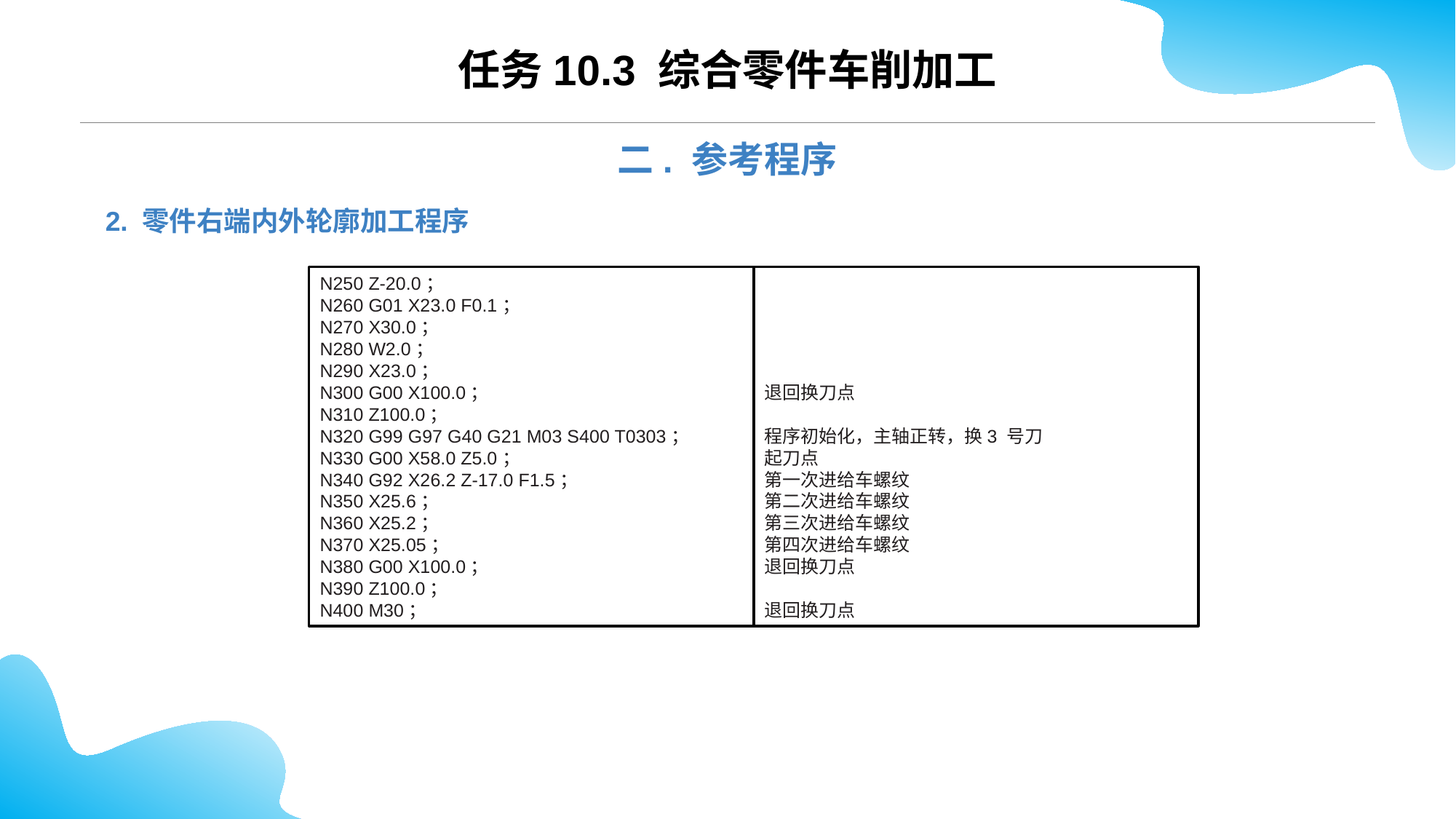

CONTENTS
任务10.3 综合零件车削加工
二. 参考程序
2. 零件右端内外轮廓加工程序
N250 Z-20.0；
N260 G01 X23.0 F0.1；
N270 X30.0；
N280 W2.0；
N290 X23.0；
N300 G00 X100.0；
N310 Z100.0；
N320 G99 G97 G40 G21 M03 S400 T0303；
N330 G00 X58.0 Z5.0；
N340 G92 X26.2 Z-17.0 F1.5；
N350 X25.6；
N360 X25.2；
N370 X25.05；
N380 G00 X100.0；
N390 Z100.0；
N400 M30；

退回换刀点

程序初始化，主轴正转，换3 号刀
起刀点
第一次进给车螺纹
第二次进给车螺纹
第三次进给车螺纹
第四次进给车螺纹
退回换刀点

退回换刀点